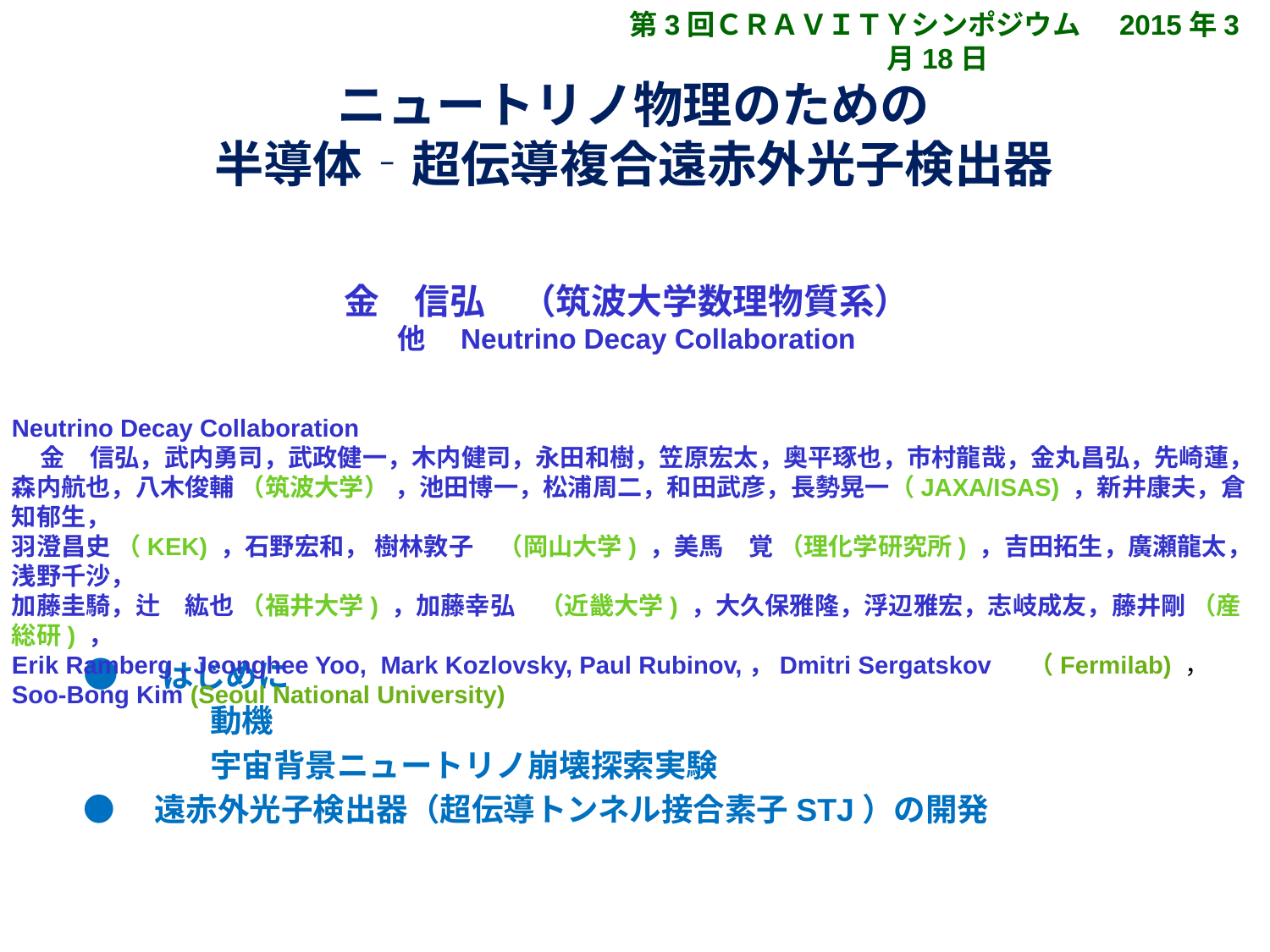

第3回ＣＲＡＶＩＴＹシンポジウム     2015年3月18日
# ニュートリノ物理のための 半導体‐超伝導複合遠赤外光子検出器
金　信弘　（筑波大学数理物質系）
他　Neutrino Decay Collaboration
Neutrino Decay Collaboration
    金　信弘，武内勇司，武政健一，木内健司，永田和樹，笠原宏太，奥平琢也，市村龍哉，金丸昌弘，先崎蓮，
森内航也，八木俊輔 （筑波大学） ，池田博一，松浦周二，和田武彦，長勢晃一（JAXA/ISAS) ，新井康夫，倉知郁生，
羽澄昌史 （KEK) ，石野宏和， 樹林敦子　（岡山大学) ，美馬　覚 （理化学研究所) ，吉田拓生，廣瀬龍太，浅野千沙，
加藤圭騎，辻　紘也 （福井大学) ，加藤幸弘　（近畿大学) ，大久保雅隆，浮辺雅宏，志岐成友，藤井剛 （産総研) ，
Erik Ramberg , Jeonghee Yoo,  Mark Kozlovsky, Paul Rubinov,，Dmitri Sergatskov 　（Fermilab) ，
Soo-Bong Kim (Seoul National University)
●　はじめに
　　　　動機
　　　　宇宙背景ニュートリノ崩壊探索実験
●　遠赤外光子検出器（超伝導トンネル接合素子STJ）の開発